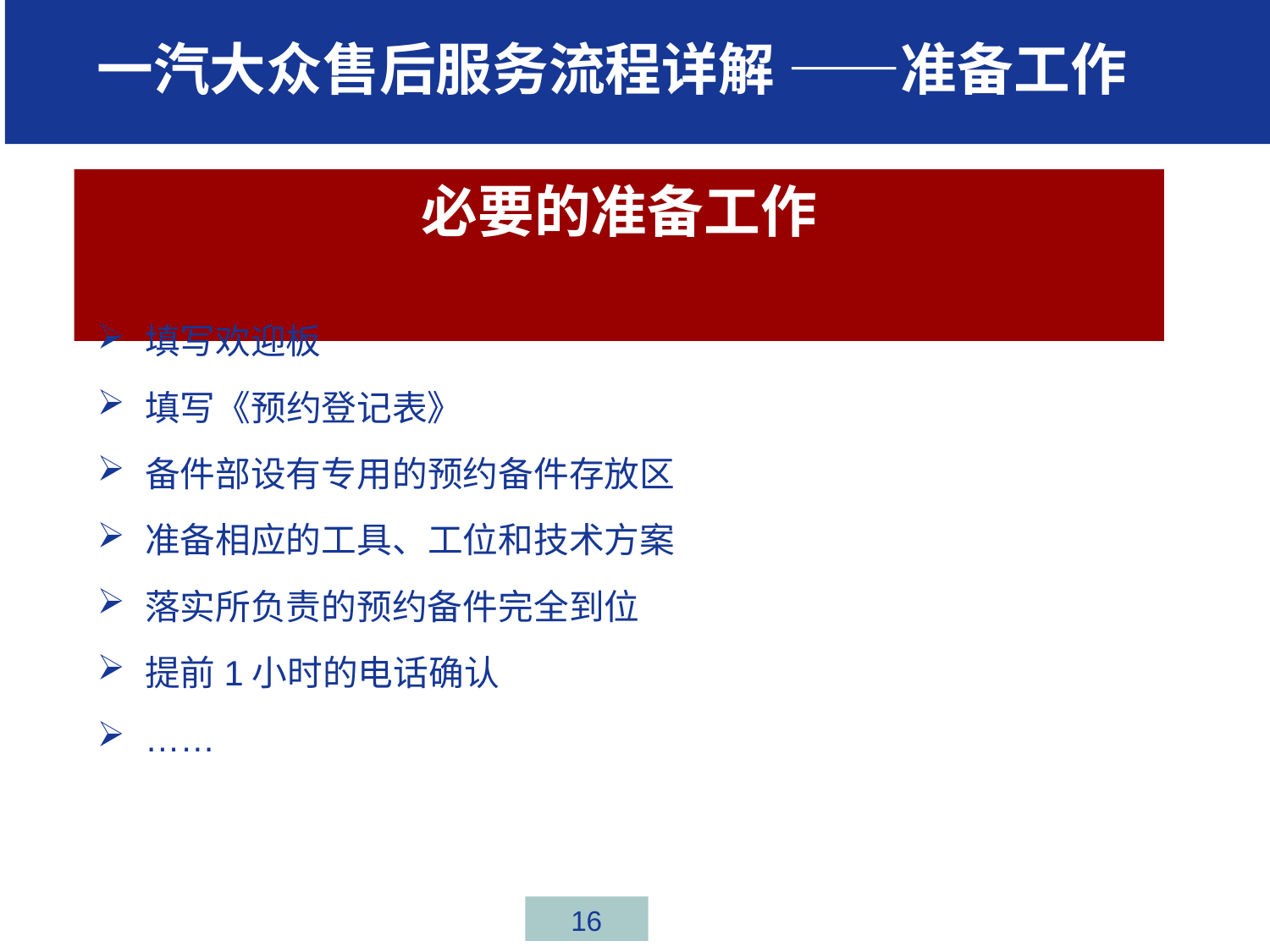

一汽大众售后服务流程详解 ——准备工作
# 必要的准备工作
填写欢迎板
填写《预约登记表》
备件部设有专用的预约备件存放区
准备相应的工具、工位和技术方案
落实所负责的预约备件完全到位
提前1小时的电话确认
……
16